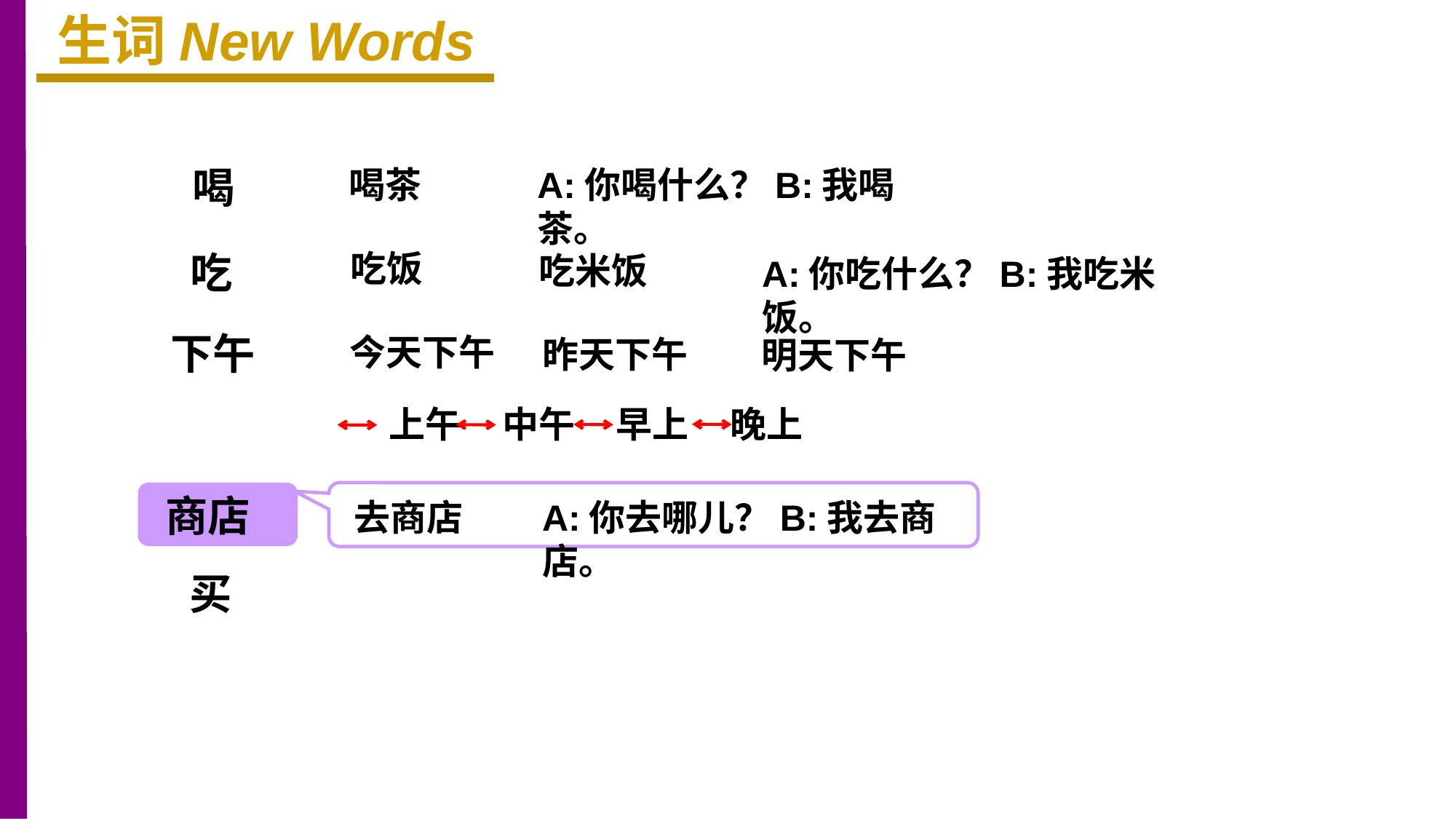

生词New Words
喝
喝茶
A:你喝什么？B:我喝茶。
吃
吃饭
吃米饭
A:你吃什么？B:我吃米饭。
下午
今天下午
昨天下午
明天下午
   上午     中午     早上     晚上

商店
去商店
A:你去哪儿？B:我去商店。
买